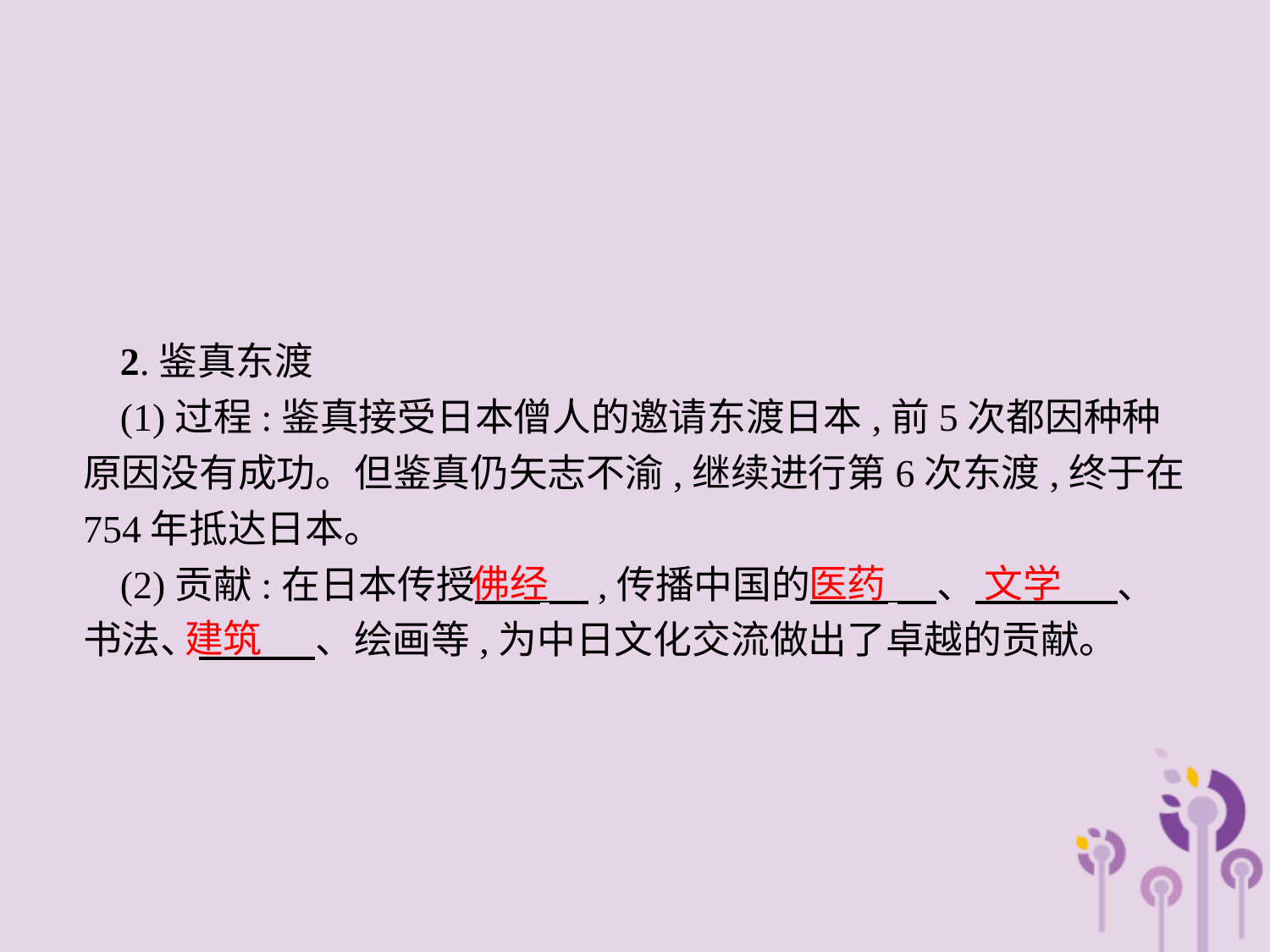

2.鉴真东渡
(1)过程:鉴真接受日本僧人的邀请东渡日本,前5次都因种种原因没有成功。但鉴真仍矢志不渝,继续进行第6次东渡,终于在754年抵达日本。
(2)贡献:在日本传授　    　,传播中国的　　 　、　　   　、书法、　　　、绘画等,为中日文化交流做出了卓越的贡献。
佛经
医药
文学
建筑